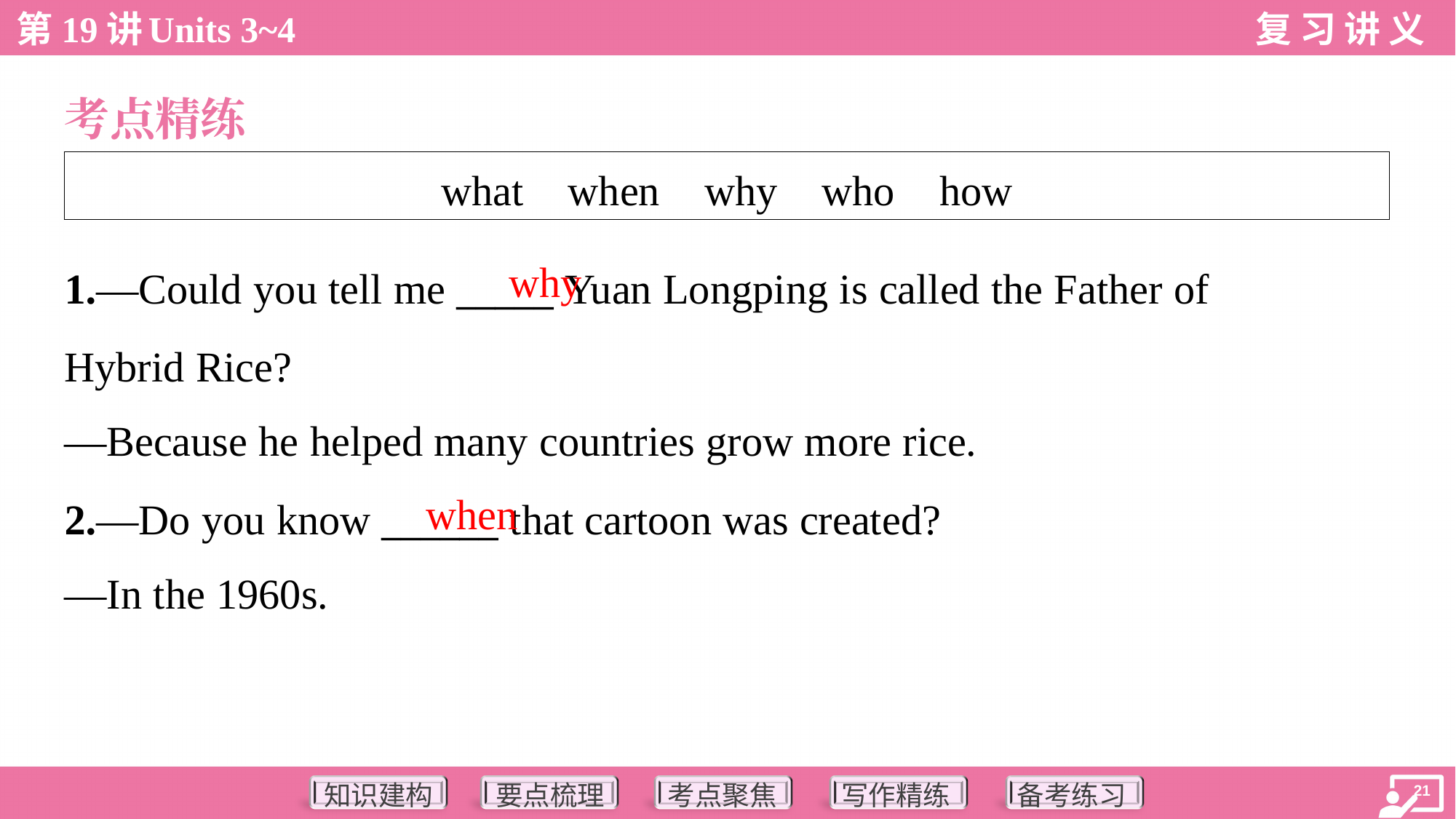

考点精练
| what when why who how |
| --- |
why
1.—Could you tell me _____ Yuan Longping is called the Father of
Hybrid Rice?
—Because he helped many countries grow more rice.
when
2.—Do you know ______ that cartoon was created?
—In the 1960s.